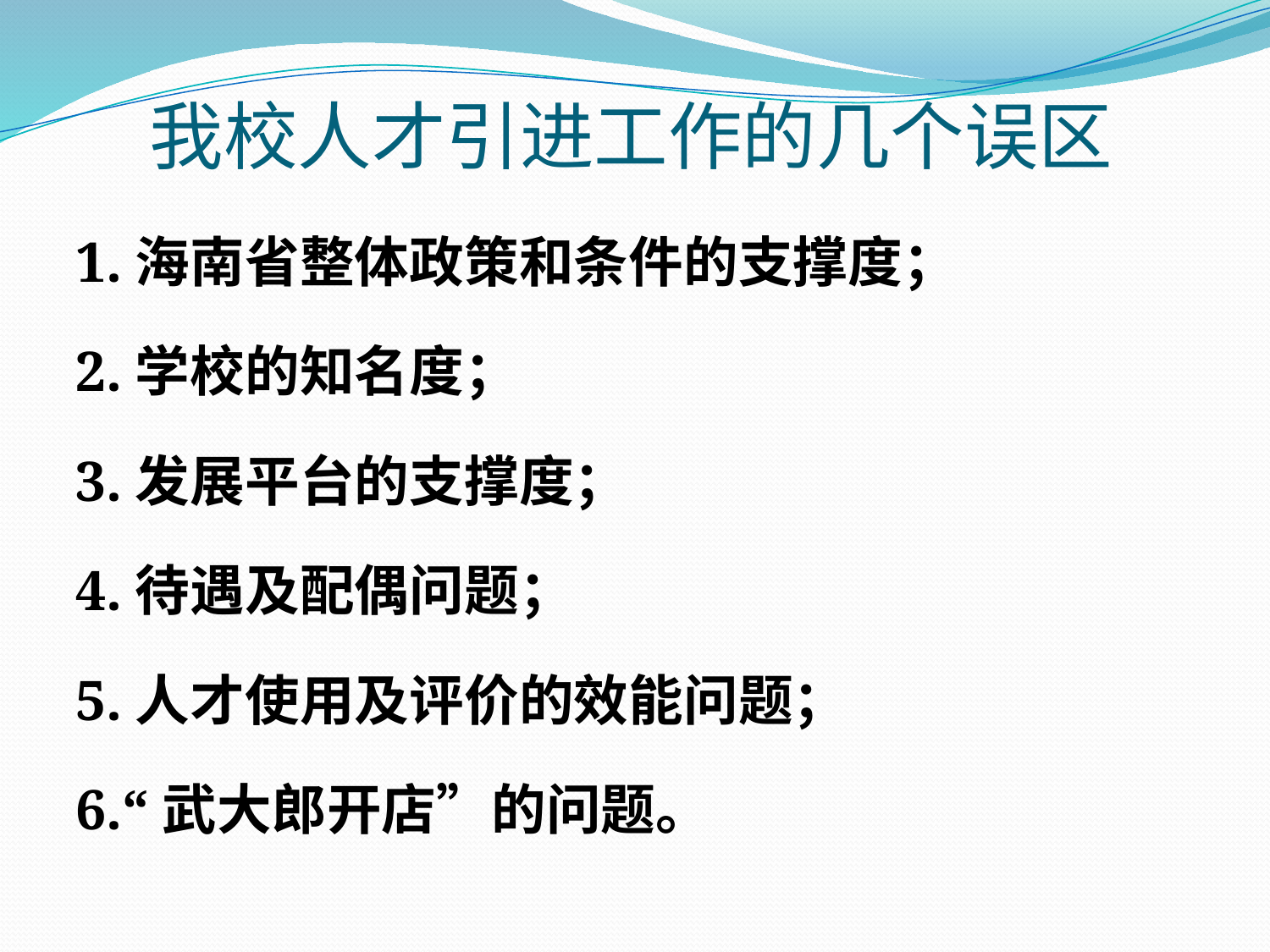

# 我校人才引进工作的几个误区
1.海南省整体政策和条件的支撑度；
2.学校的知名度；
3.发展平台的支撑度；
4.待遇及配偶问题；
5.人才使用及评价的效能问题；
6.“武大郎开店”的问题。